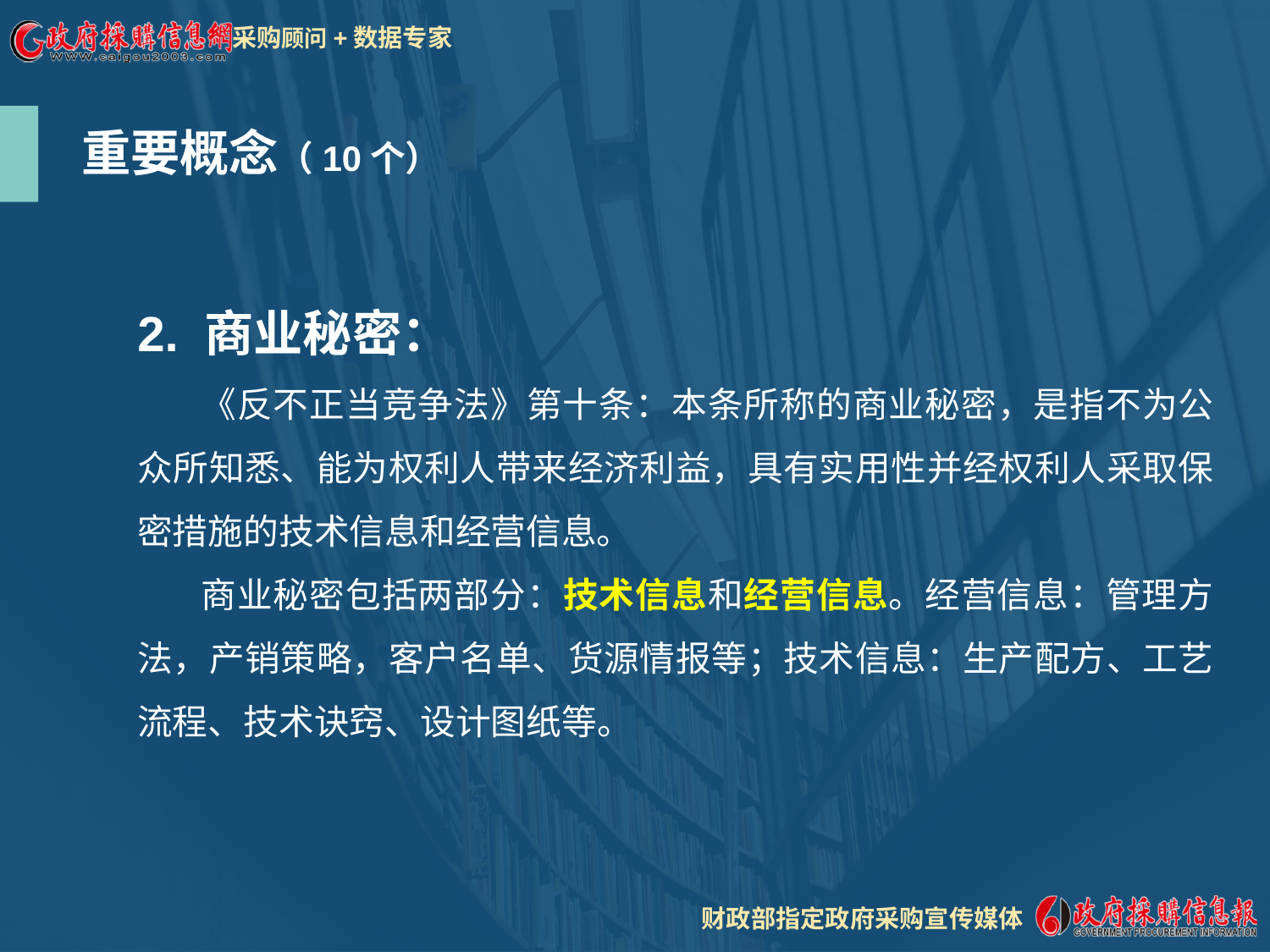

重要概念（10个）
2. 商业秘密：
《反不正当竞争法》第十条：本条所称的商业秘密，是指不为公众所知悉、能为权利人带来经济利益，具有实用性并经权利人采取保密措施的技术信息和经营信息。
商业秘密包括两部分：技术信息和经营信息。经营信息：管理方法，产销策略，客户名单、货源情报等；技术信息：生产配方、工艺流程、技术诀窍、设计图纸等。